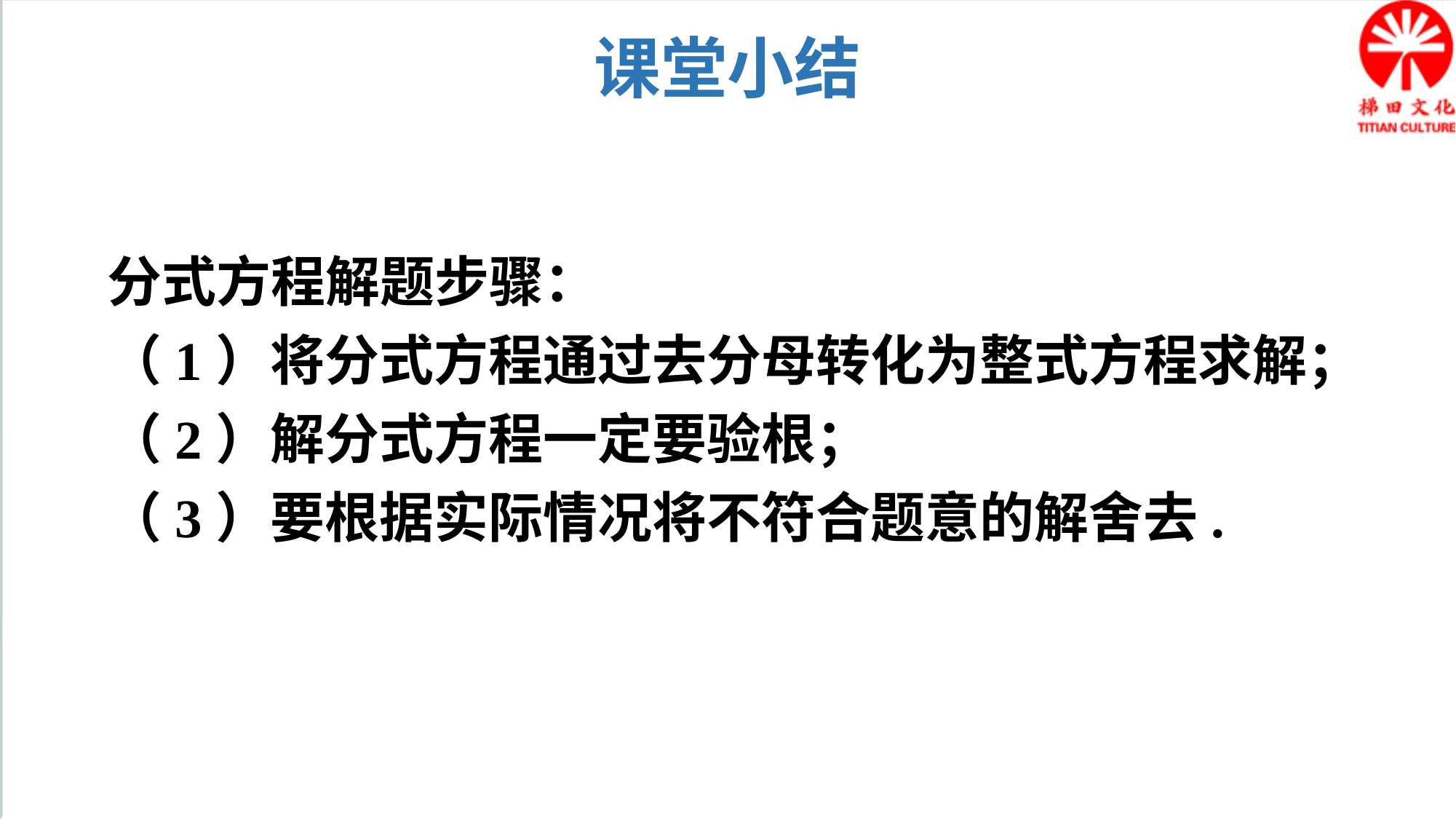

课堂小结
分式方程解题步骤：
（1）将分式方程通过去分母转化为整式方程求解；
（2）解分式方程一定要验根；
（3）要根据实际情况将不符合题意的解舍去.